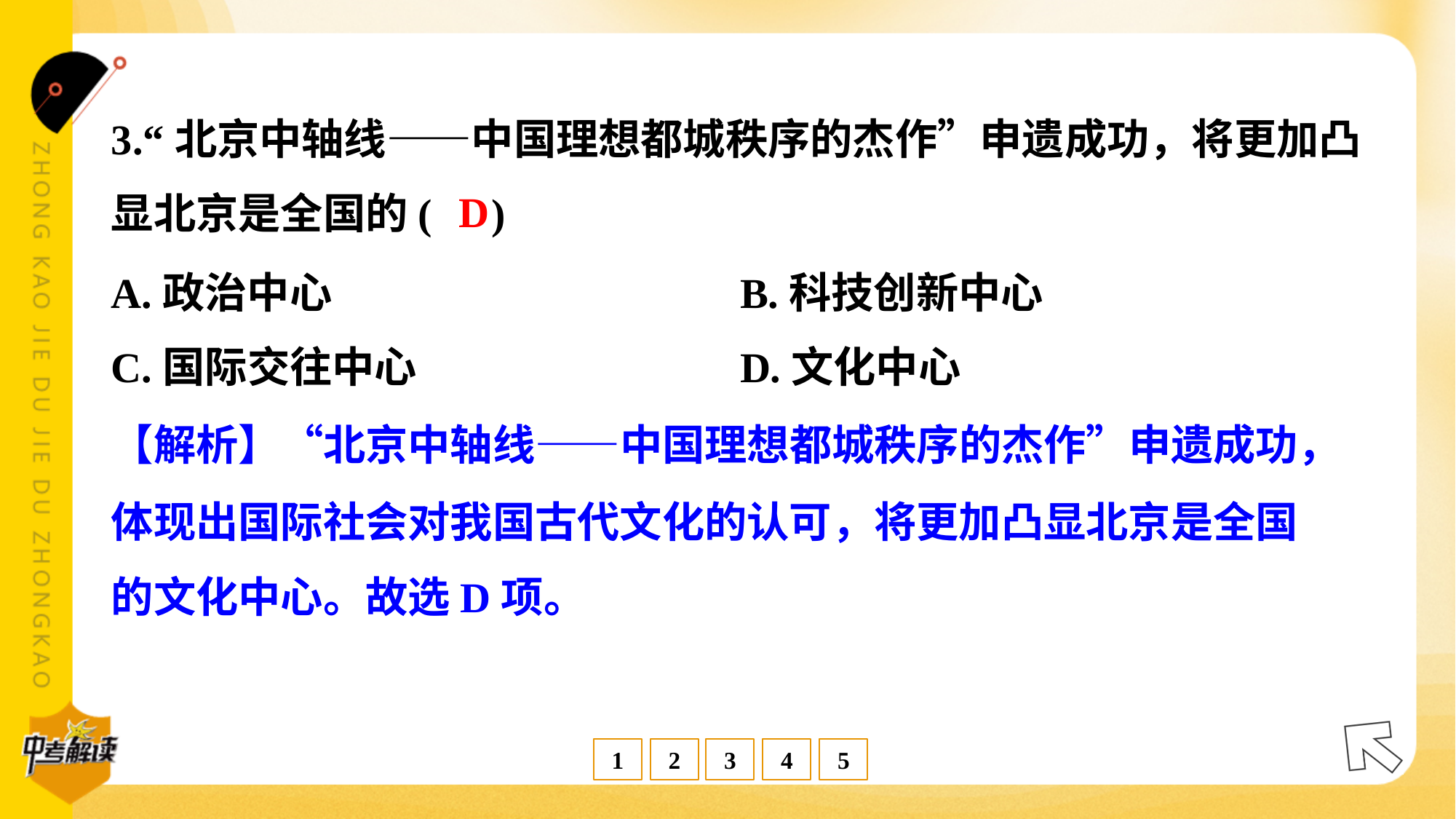

3.“北京中轴线——中国理想都城秩序的杰作”申遗成功，将更加凸
显北京是全国的(     )
D
A.政治中心	B.科技创新中心
C.国际交往中心	D.文化中心
【解析】“北京中轴线——中国理想都城秩序的杰作”申遗成功，
体现出国际社会对我国古代文化的认可，将更加凸显北京是全国
的文化中心。故选D项。